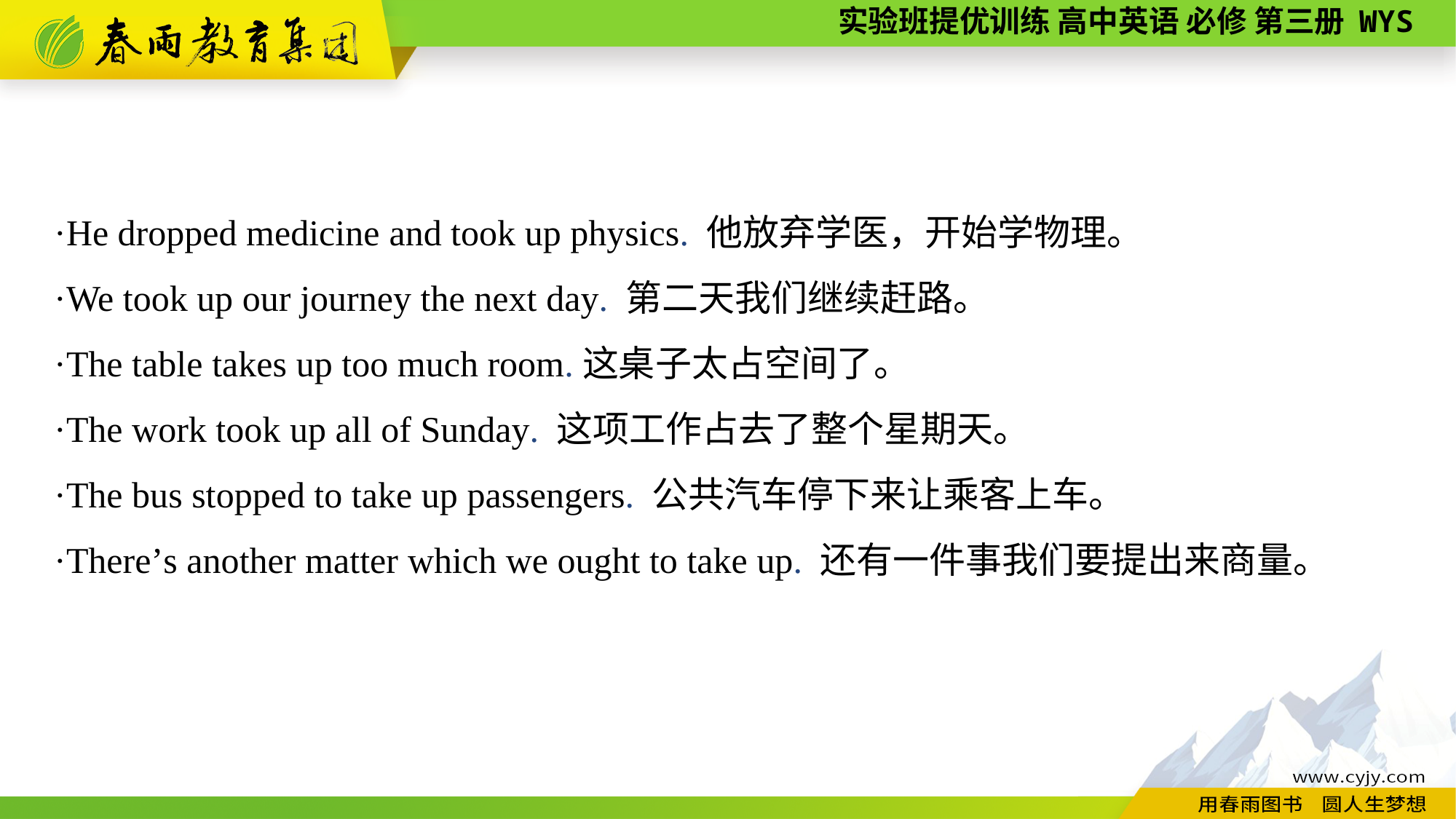

·He dropped medicine and took up physics. 他放弃学医，开始学物理。
·We took up our journey the next day. 第二天我们继续赶路。
·The table takes up too much room.这桌子太占空间了。
·The work took up all of Sunday. 这项工作占去了整个星期天。
·The bus stopped to take up passengers. 公共汽车停下来让乘客上车。
·There’s another matter which we ought to take up. 还有一件事我们要提出来商量。